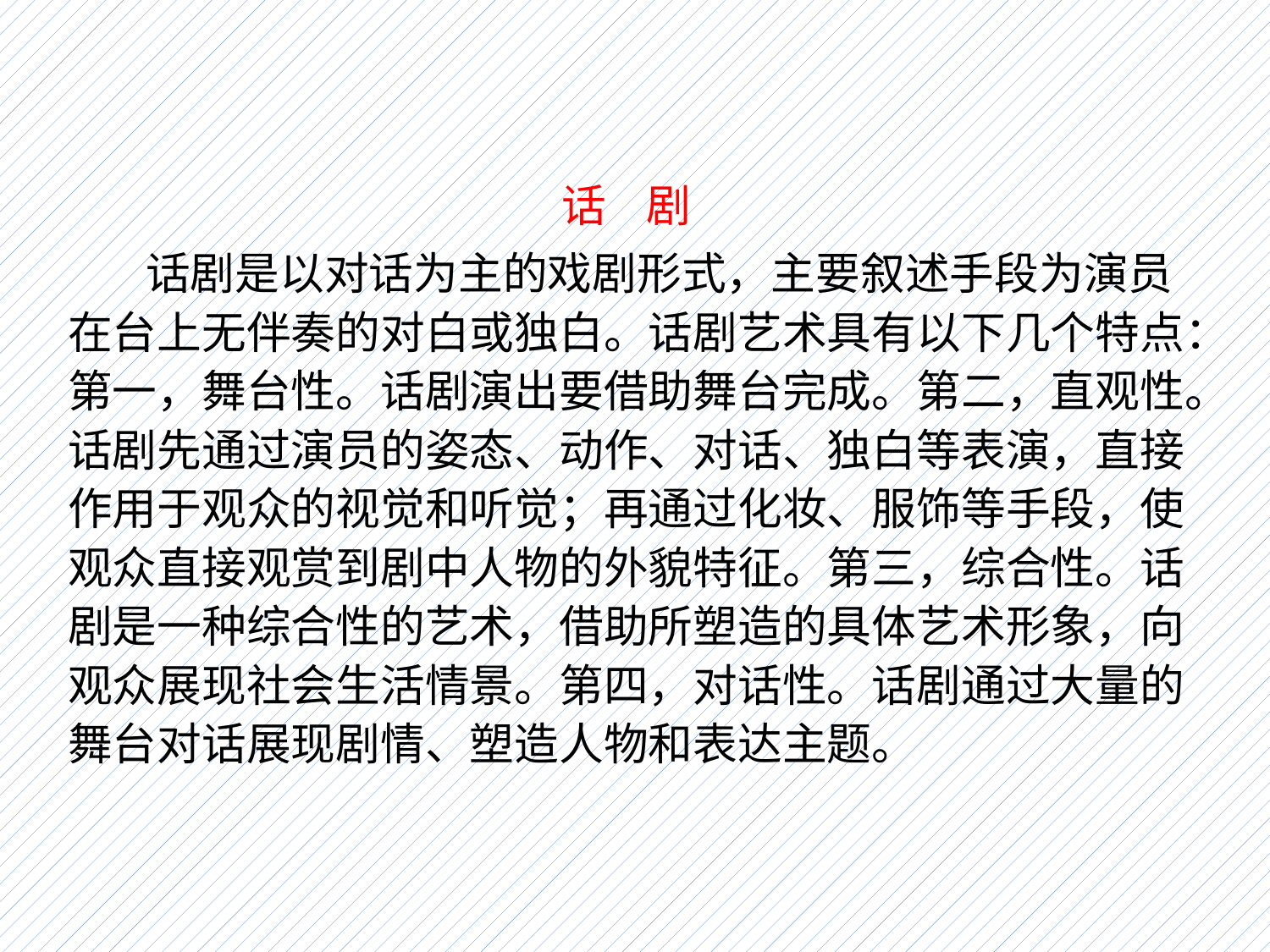

话    剧
       话剧是以对话为主的戏剧形式，主要叙述手段为演员在台上无伴奏的对白或独白。话剧艺术具有以下几个特点：第一，舞台性。话剧演出要借助舞台完成。第二，直观性。话剧先通过演员的姿态、动作、对话、独白等表演，直接作用于观众的视觉和听觉；再通过化妆、服饰等手段，使观众直接观赏到剧中人物的外貌特征。第三，综合性。话剧是一种综合性的艺术，借助所塑造的具体艺术形象，向观众展现社会生活情景。第四，对话性。话剧通过大量的舞台对话展现剧情、塑造人物和表达主题。